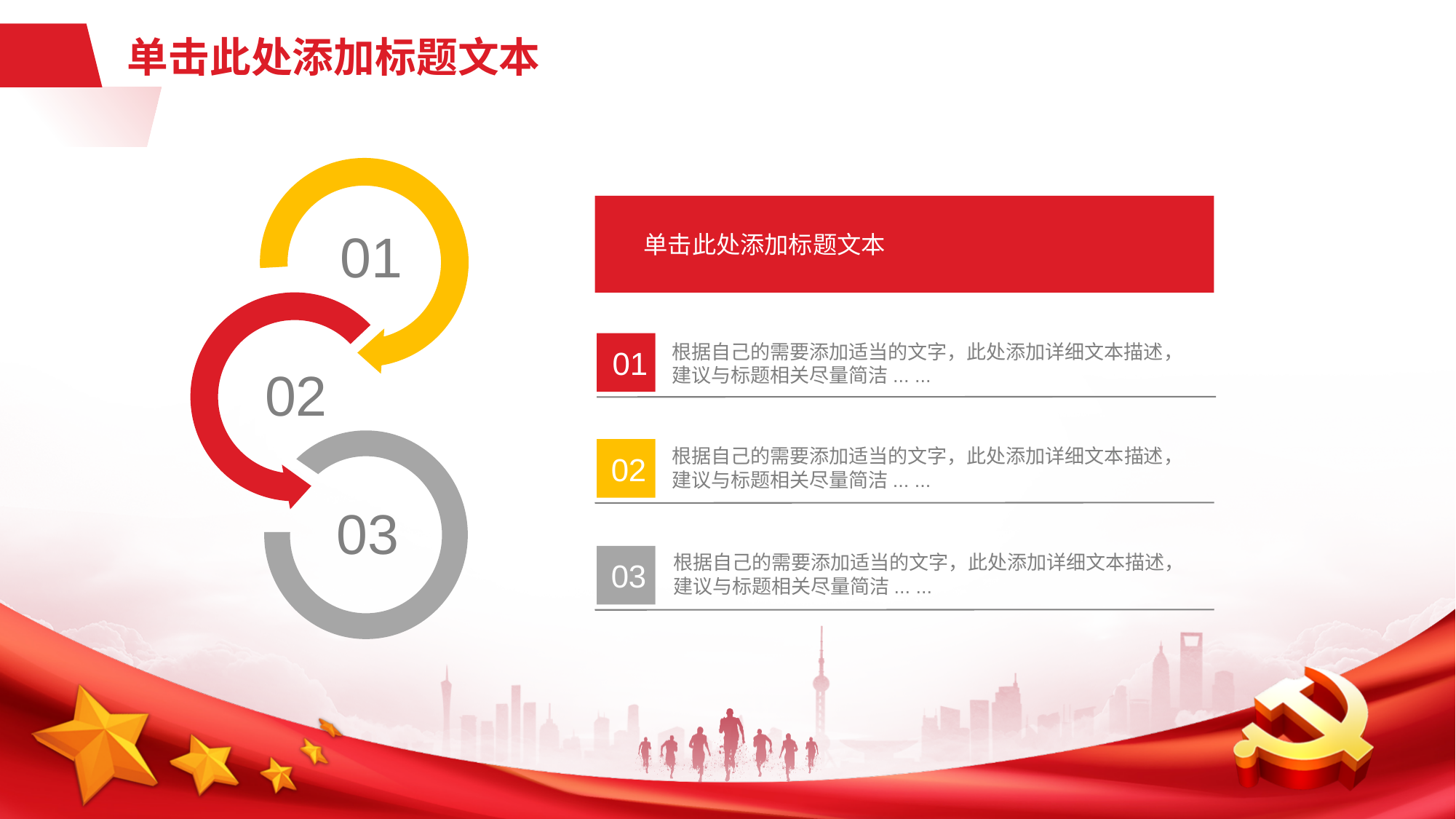

# 单击此处添加标题文本

01
单击此处添加标题文本

根据自己的需要添加适当的文字，此处添加详细文本描述，建议与标题相关尽量简洁... ...

01
02

根据自己的需要添加适当的文字，此处添加详细文本描述，建议与标题相关尽量简洁... ...

02
03
根据自己的需要添加适当的文字，此处添加详细文本描述，建议与标题相关尽量简洁... ...

03
0.5 秒延迟符，无
意义，可删除.